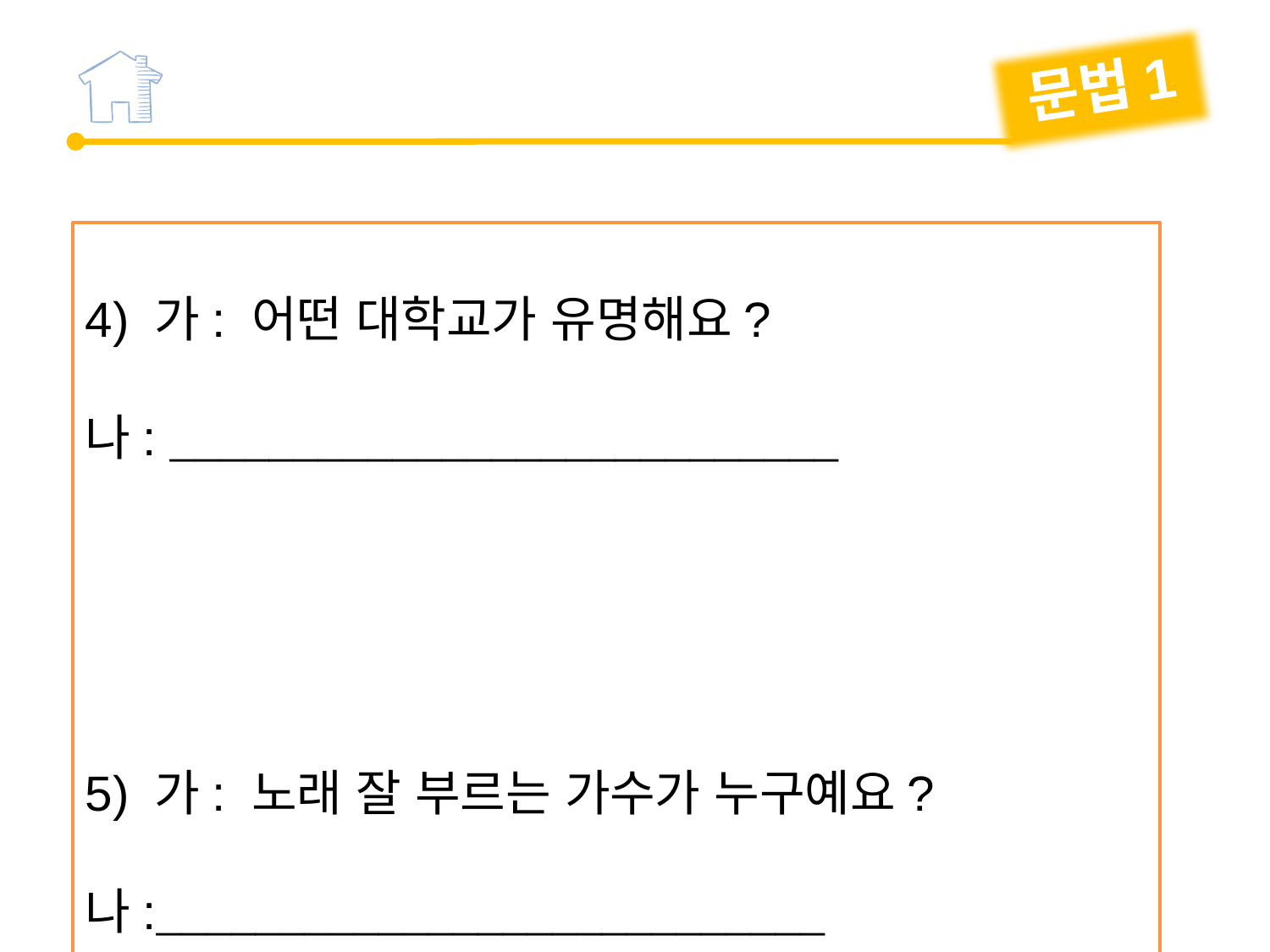

문법1

4) 가: 어떤 대학교가 유명해요?
나: ___________________________
5) 가: 노래 잘 부르는 가수가 누구예요?
나:___________________________